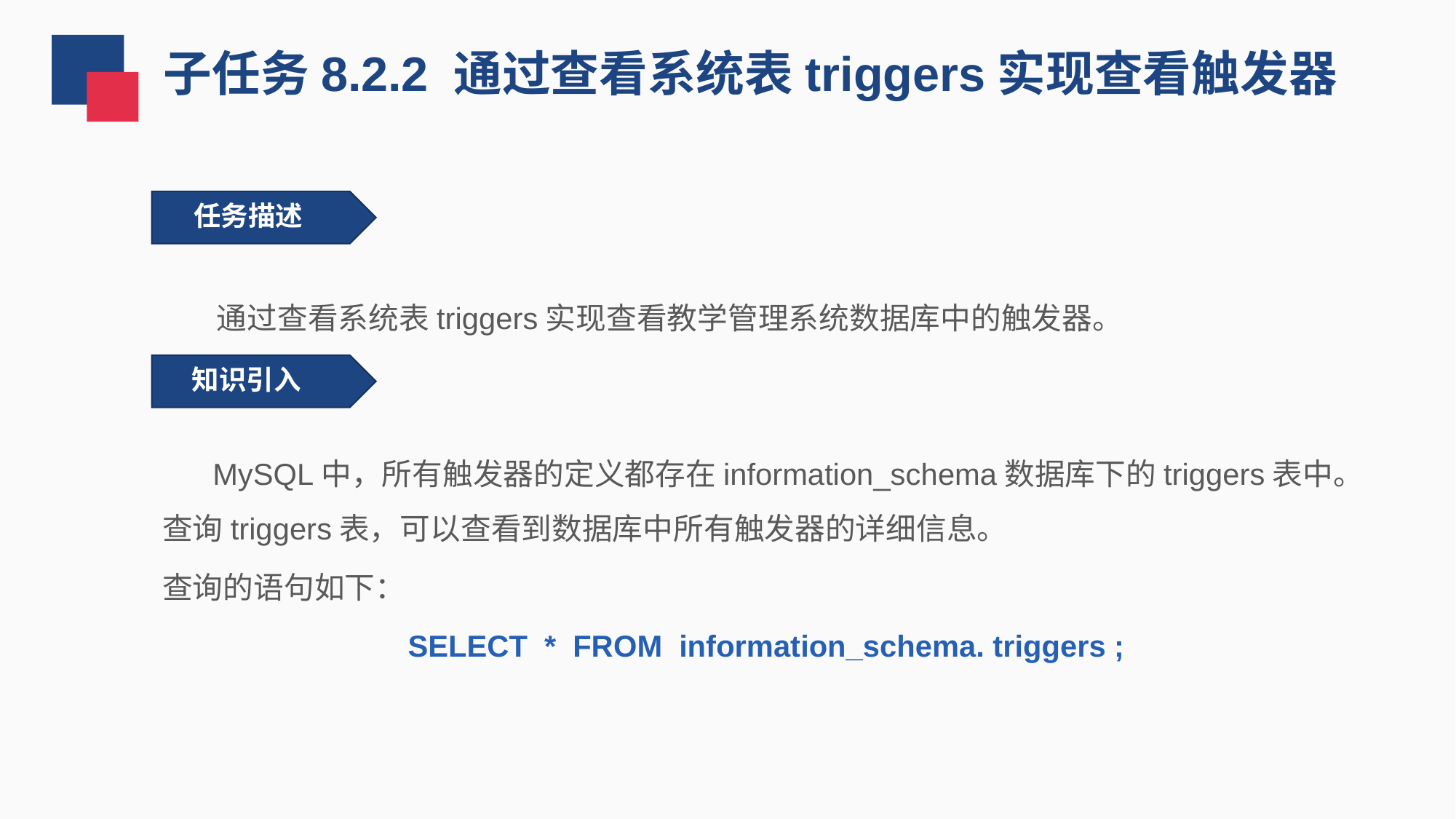

子任务8.2.2 通过查看系统表triggers实现查看触发器

    任务描述
       通过查看系统表triggers实现查看教学管理系统数据库中的触发器。

知识引入
      MySQL中，所有触发器的定义都存在information_schema数据库下的triggers表中。查询triggers表，可以查看到数据库中所有触发器的详细信息。
查询的语句如下：
SELECT  *  FROM  information_schema. triggers ;